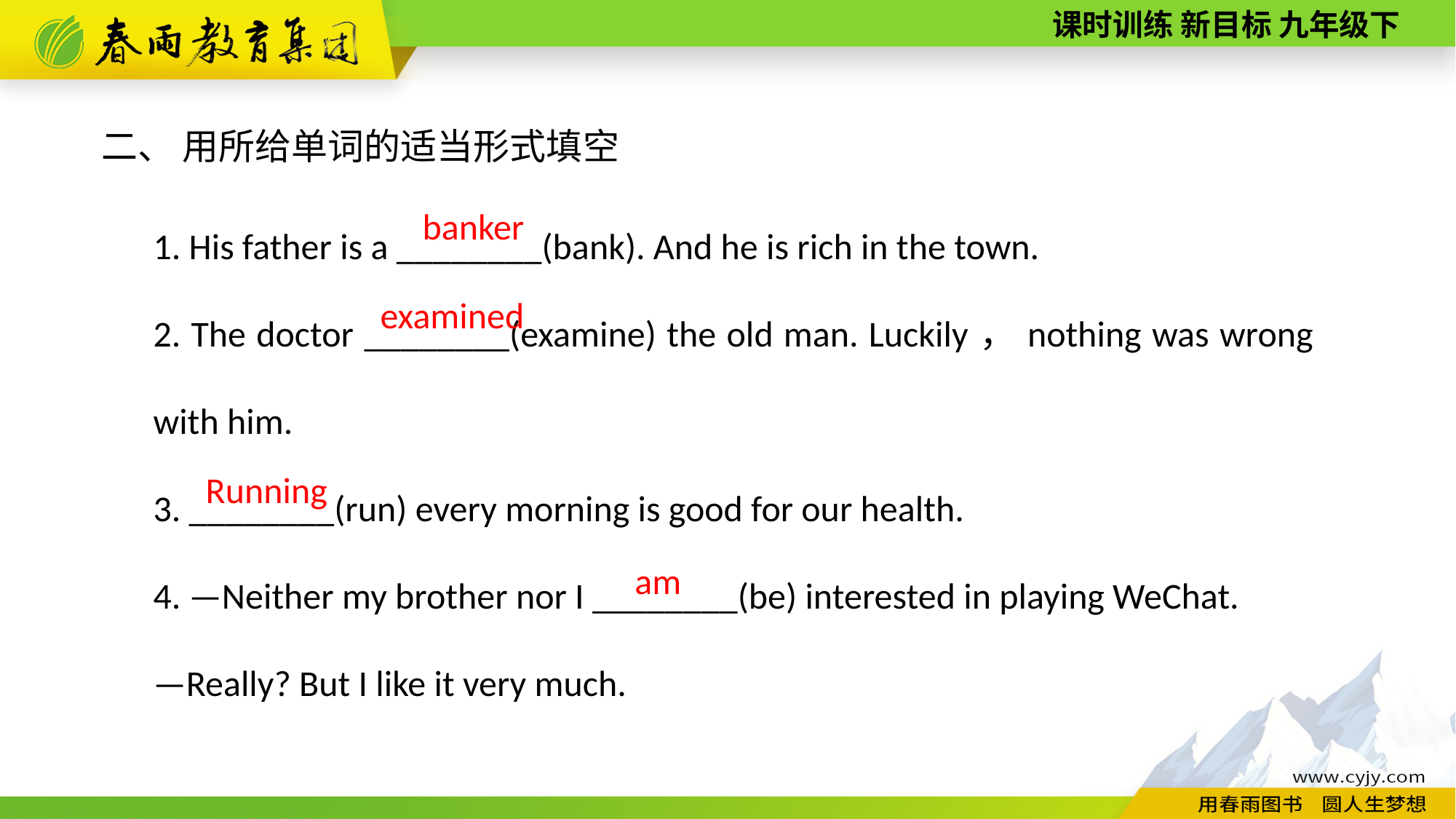

二、 用所给单词的适当形式填空
1. His father is a ________(bank). And he is rich in the town.
2. The doctor ________(examine) the old man. Luckily，nothing was wrong with him.
3. ________(run) every morning is good for our health.
4. —Neither my brother nor I ________(be) interested in playing WeChat.
—Really? But I like it very much.
 banker
examined
Running
am